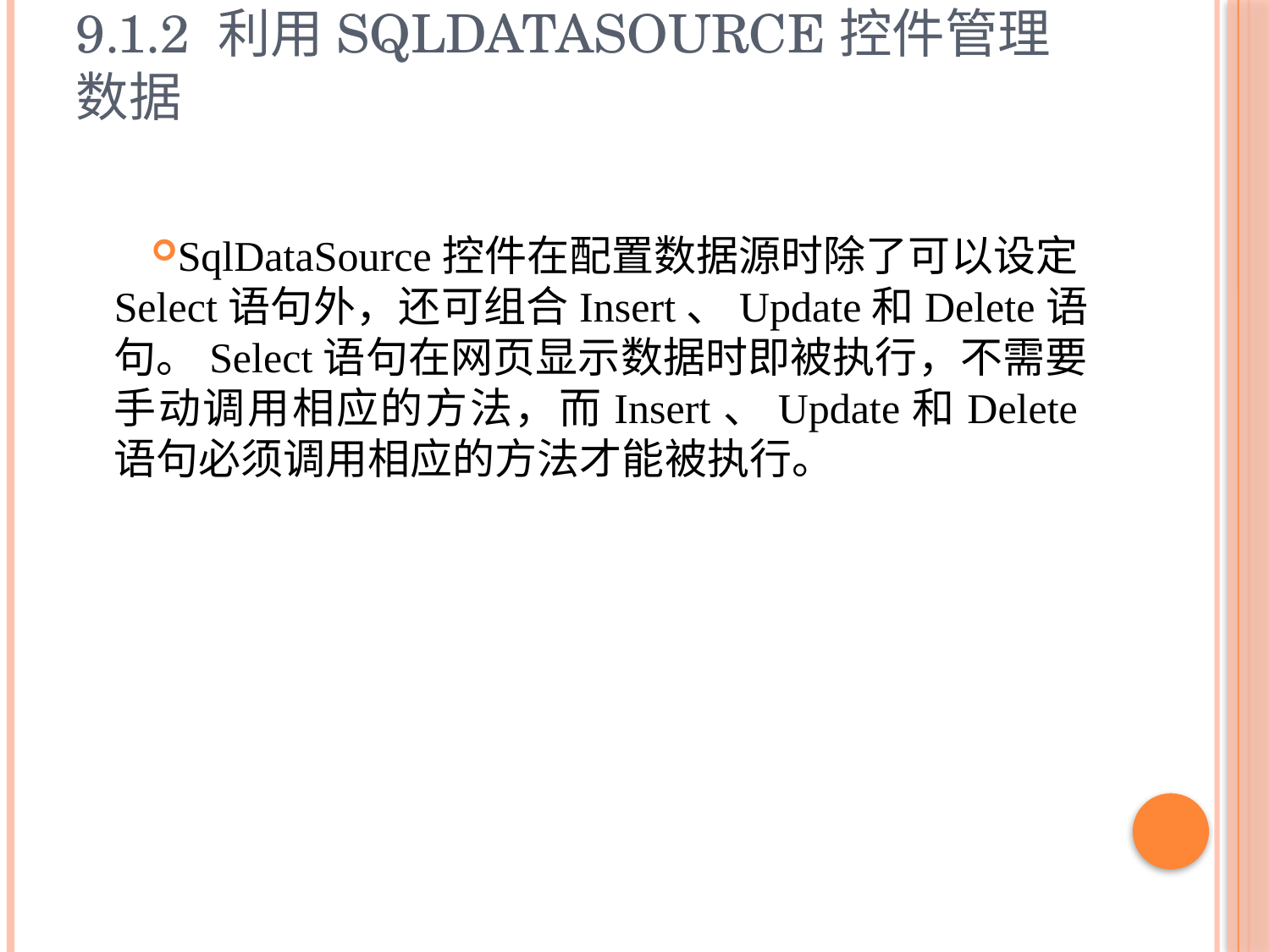

# 9.1.2 利用SqlDataSource控件管理数据
SqlDataSource控件在配置数据源时除了可以设定Select语句外，还可组合Insert、Update和Delete语句。Select语句在网页显示数据时即被执行，不需要手动调用相应的方法，而Insert、Update和Delete语句必须调用相应的方法才能被执行。